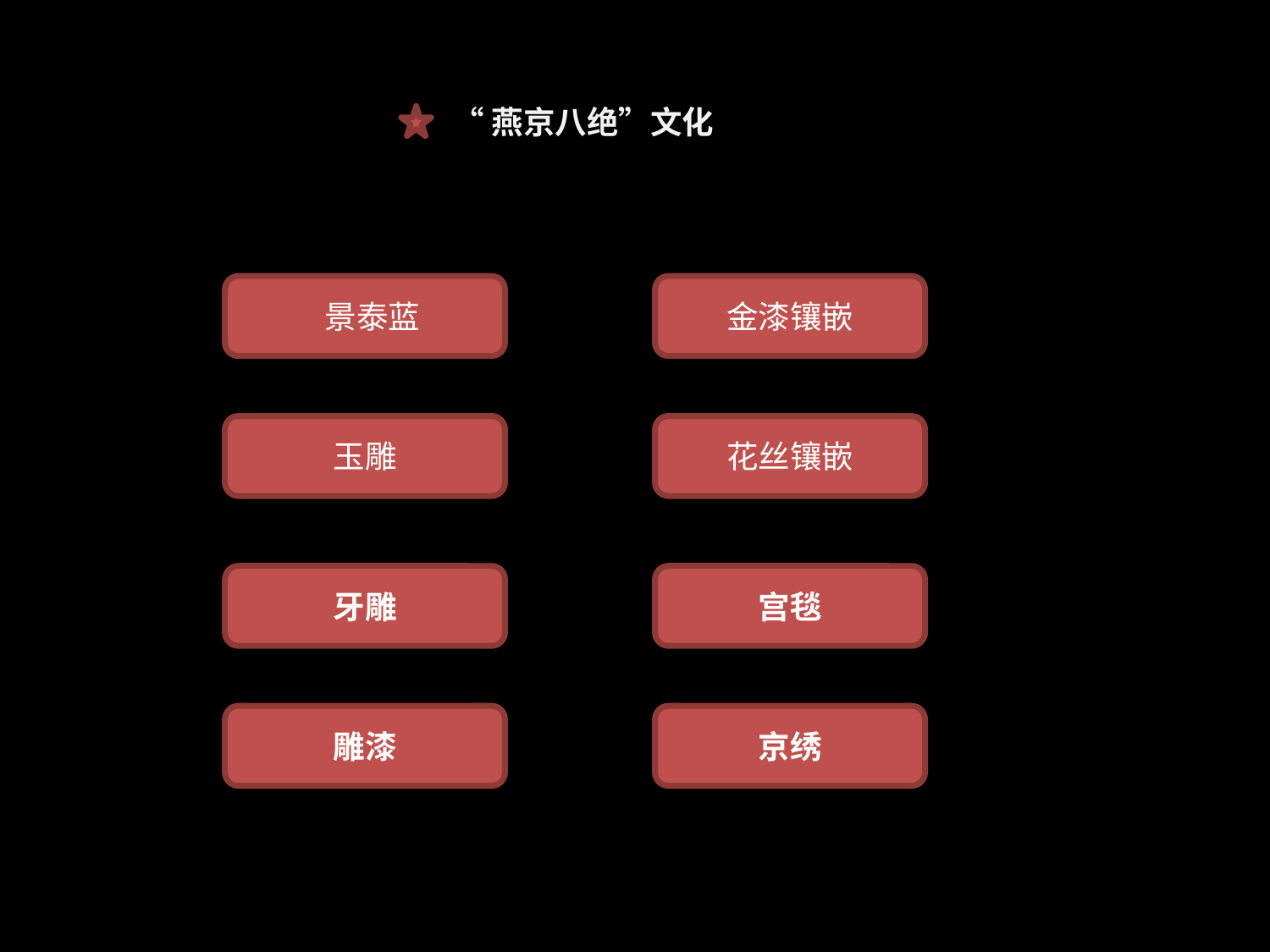

“燕京八绝”文化

 景泰蓝
金漆镶嵌
玉雕
花丝镶嵌
牙雕
宫毯
雕漆
京绣